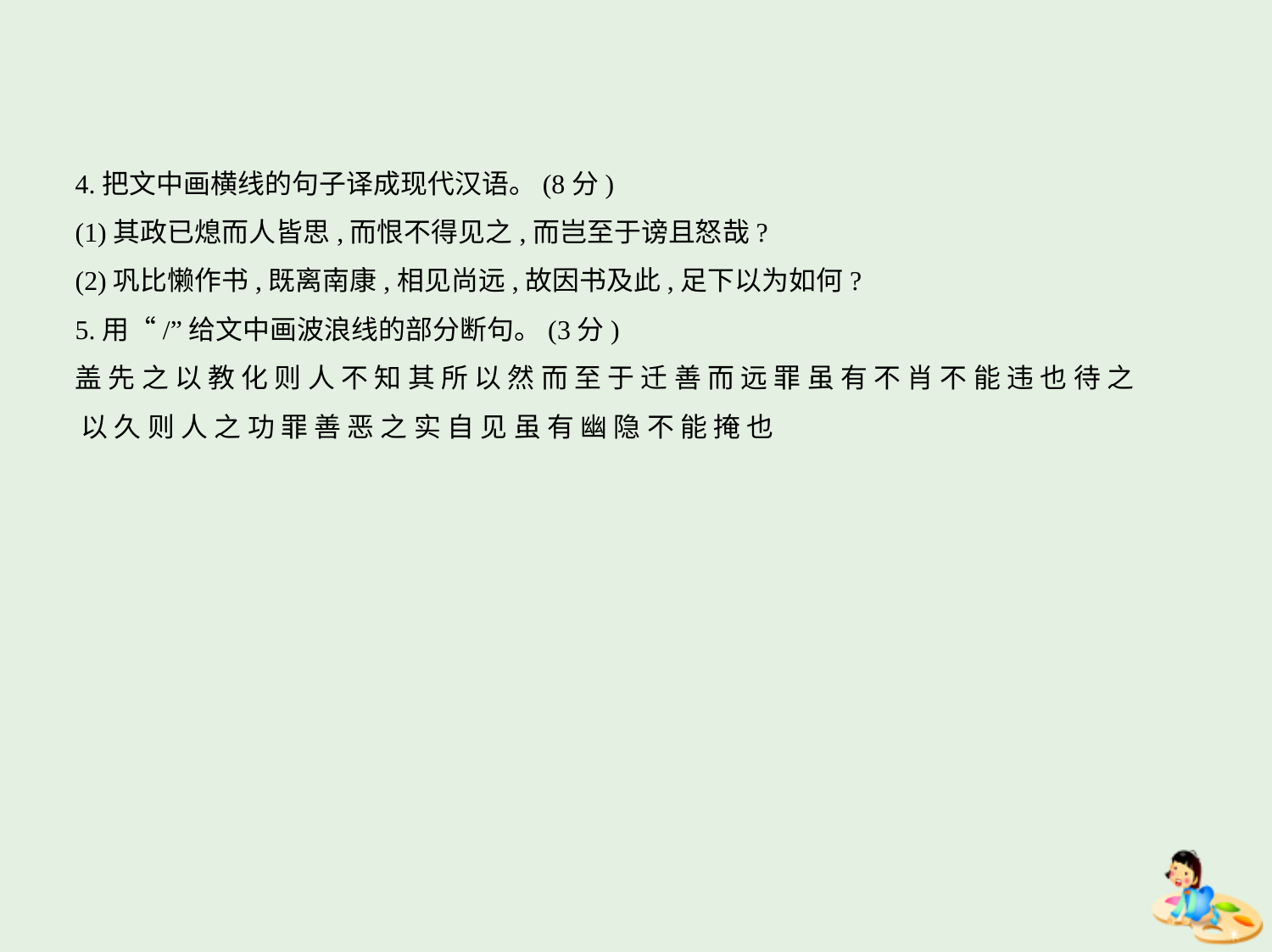

4.把文中画横线的句子译成现代汉语。(8分)
(1)其政已熄而人皆思,而恨不得见之,而岂至于谤且怒哉?
(2)巩比懒作书,既离南康,相见尚远,故因书及此,足下以为如何?
5.用“/”给文中画波浪线的部分断句。(3分)
盖 先 之 以 教 化 则 人 不 知 其 所 以 然 而 至 于 迁 善 而 远 罪 虽 有 不 肖 不 能 违 也 待 之
 以 久 则 人 之 功 罪 善 恶 之 实 自 见 虽 有 幽 隐 不 能 掩 也